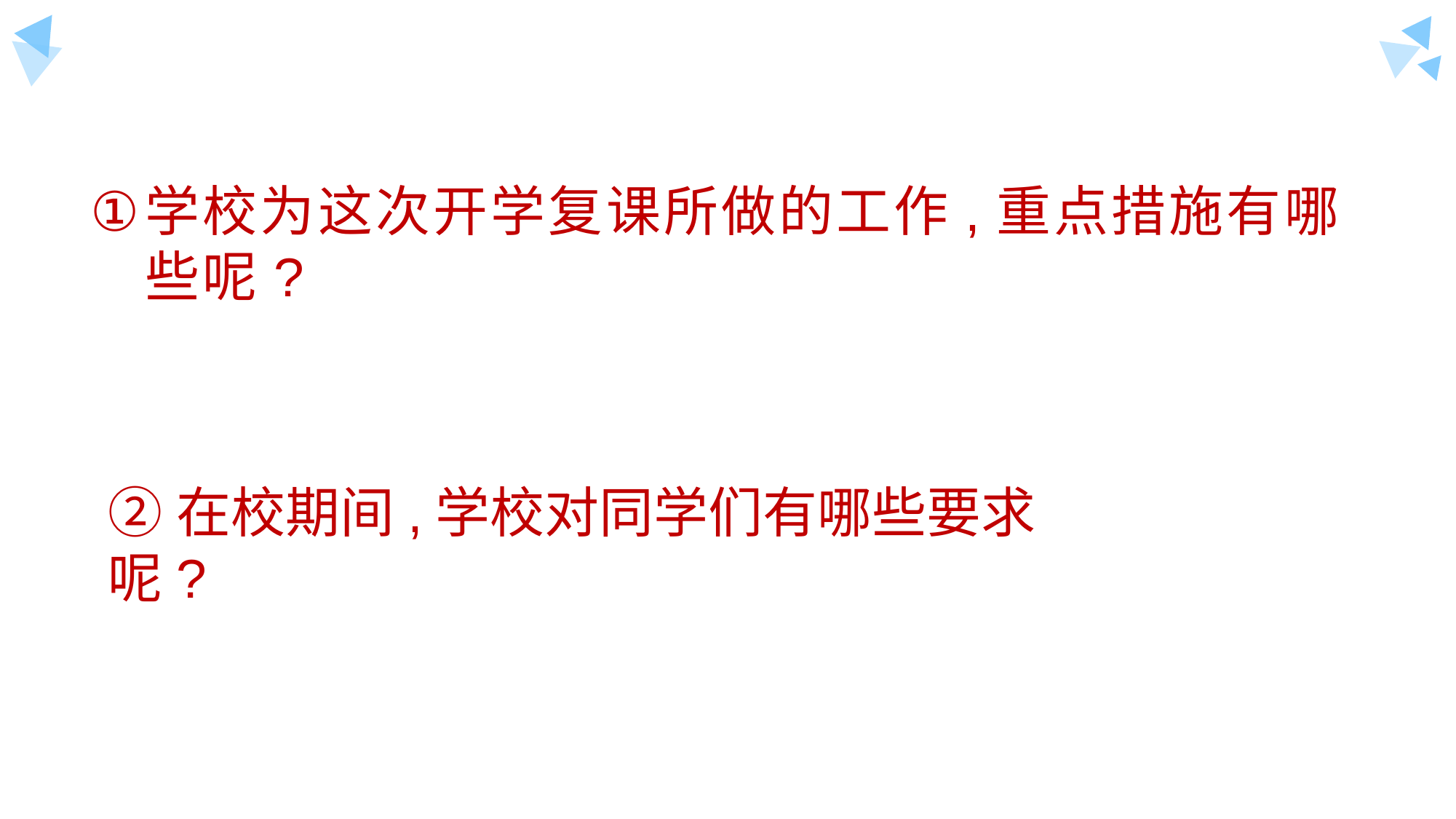

# 学校为这次开学复课所做的工作,重点措施有哪些呢?
②在校期间,学校对同学们有哪些要求呢?